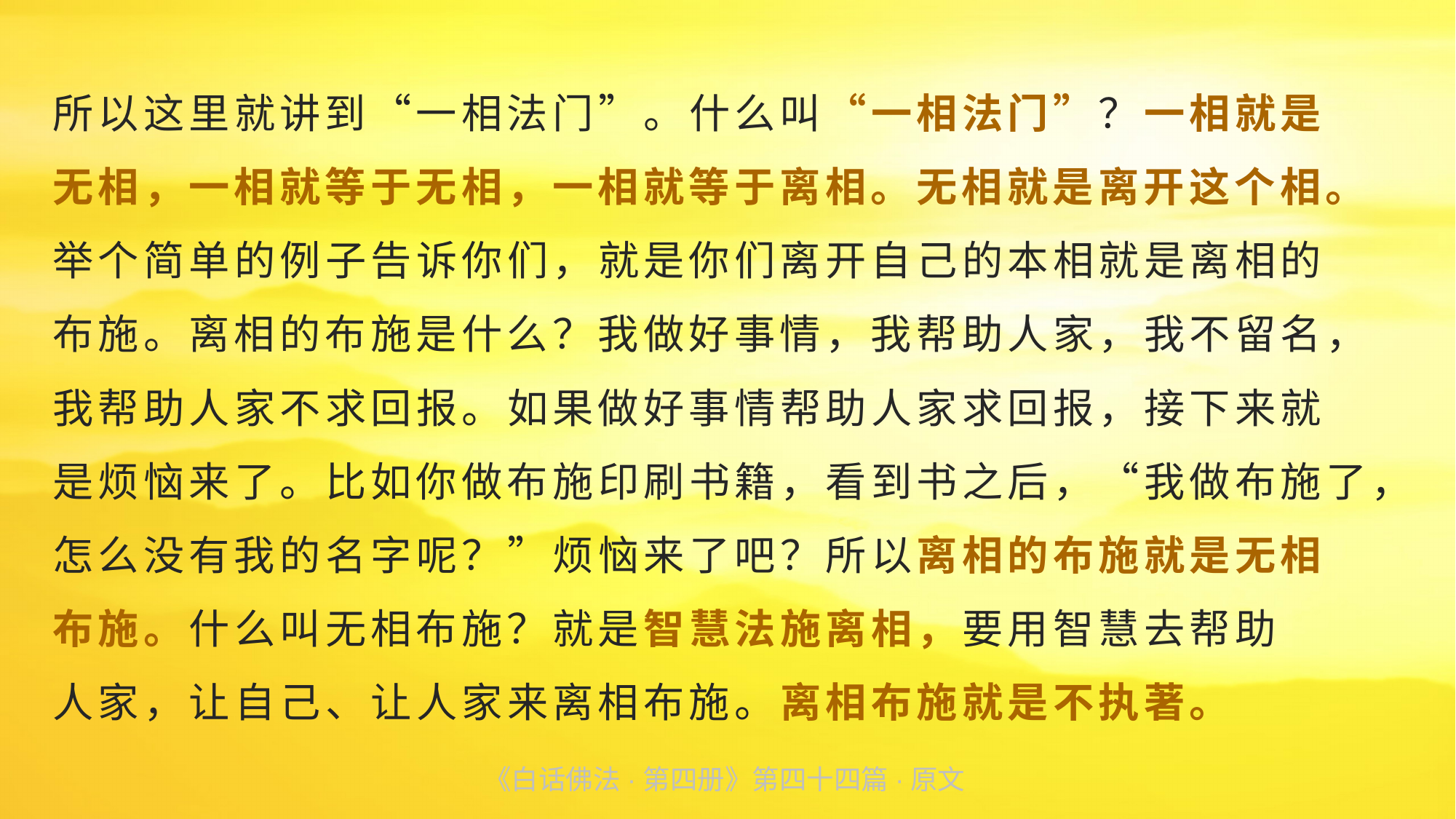

所以这里就讲到“一相法门”。什么叫“一相法门”？一相就是
无相，一相就等于无相，一相就等于离相。无相就是离开这个相。举个简单的例子告诉你们，就是你们离开自己的本相就是离相的
布施。离相的布施是什么？我做好事情，我帮助人家，我不留名，我帮助人家不求回报。如果做好事情帮助人家求回报，接下来就
是烦恼来了。比如你做布施印刷书籍，看到书之后，“我做布施了，怎么没有我的名字呢？”烦恼来了吧？所以离相的布施就是无相
布施。什么叫无相布施？就是智慧法施离相，要用智慧去帮助
人家，让自己、让人家来离相布施。离相布施就是不执著。
《白话佛法·第四册》第四十四篇·原文